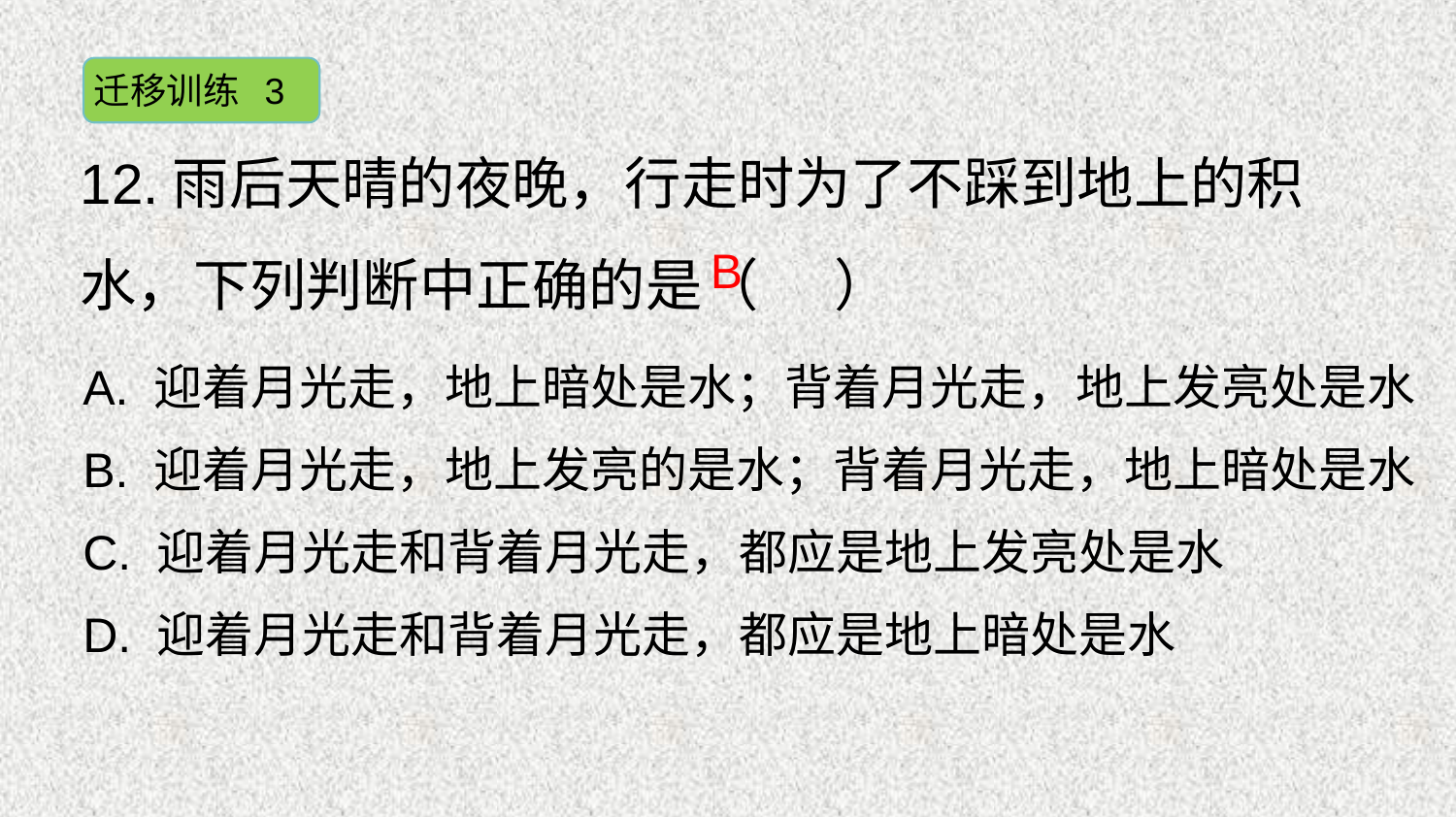

迁移训练  3
12.雨后天晴的夜晚，行走时为了不踩到地上的积水，下列判断中正确的是（      ）
B
A. 迎着月光走，地上暗处是水；背着月光走，地上发亮处是水
B. 迎着月光走，地上发亮的是水；背着月光走，地上暗处是水
C. 迎着月光走和背着月光走，都应是地上发亮处是水
D. 迎着月光走和背着月光走，都应是地上暗处是水